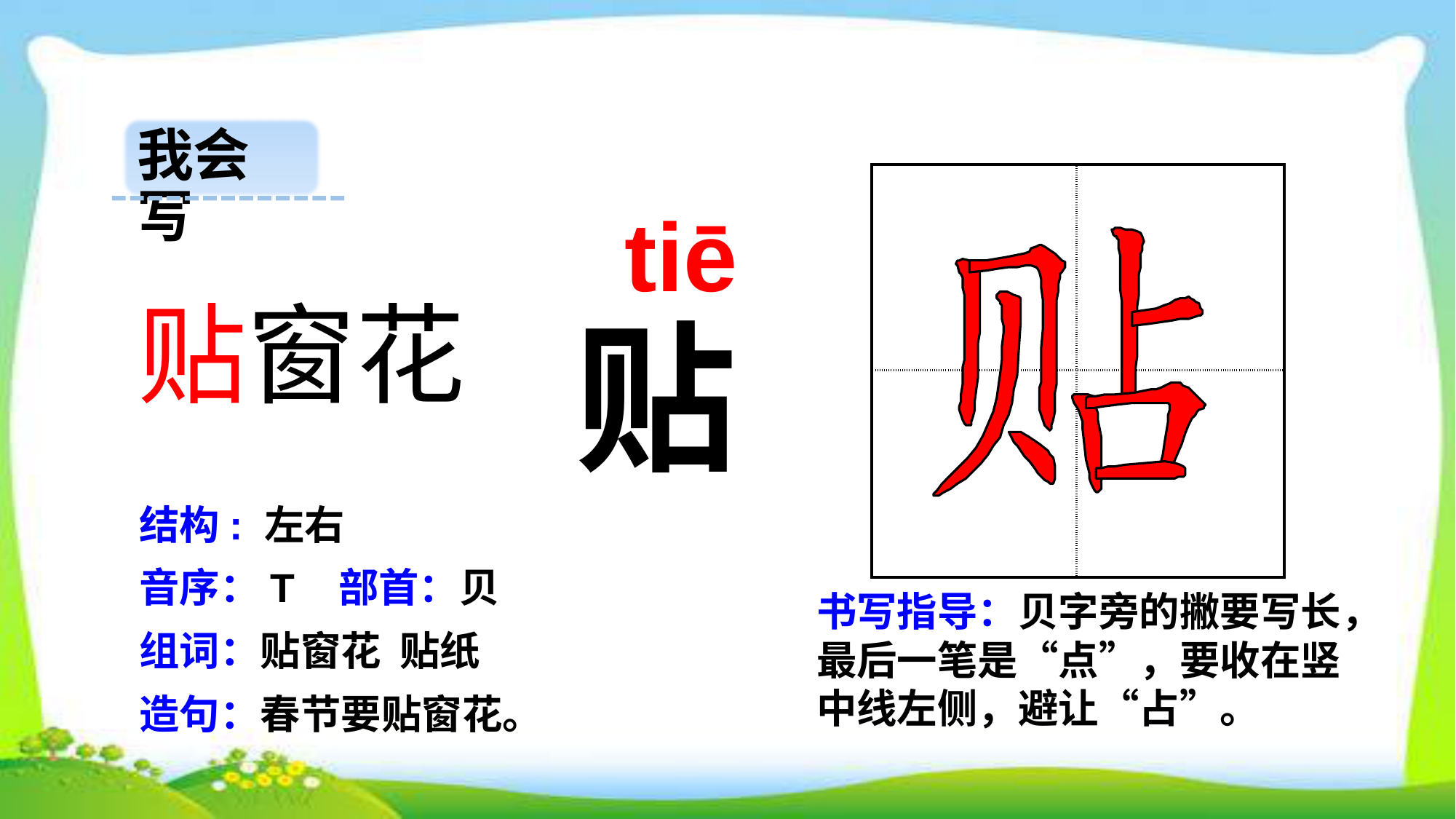

我会写

|  |  |
| --- | --- |
|  |  |
   tiē

贴窗花
贴

结构: 左右
音序：T   部首：贝
书写指导：贝字旁的撇要写长，最后一笔是“点”，要收在竖中线左侧，避让“占”。
组词：贴窗花  贴纸
造句：春节要贴窗花。